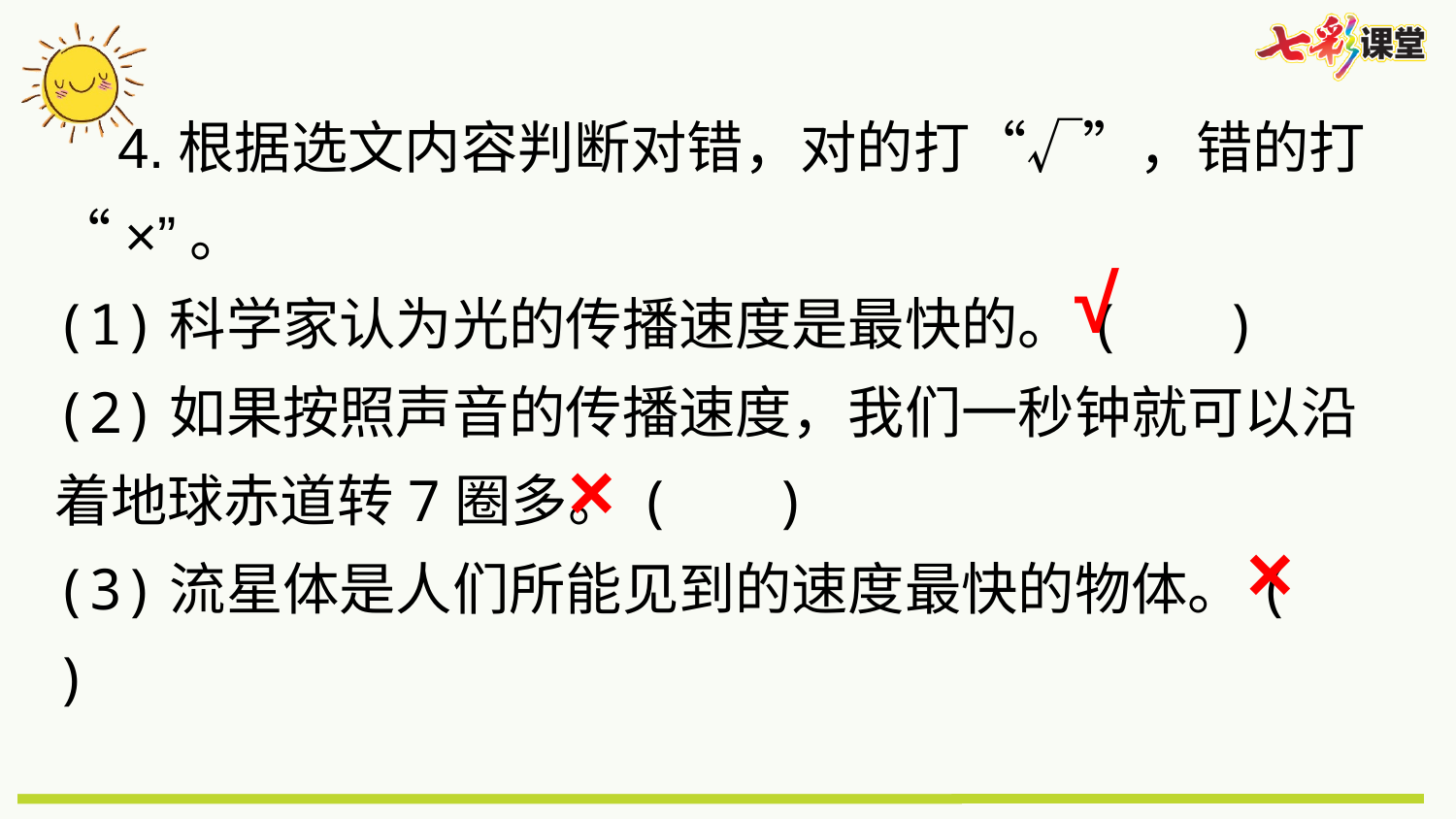

4.根据选文内容判断对错，对的打“√”，错的打“×”。
(1)科学家认为光的传播速度是最快的。(   )
(2)如果按照声音的传播速度，我们一秒钟就可以沿着地球赤道转7圈多。(   )
(3)流星体是人们所能见到的速度最快的物体。(   )
√
×
×